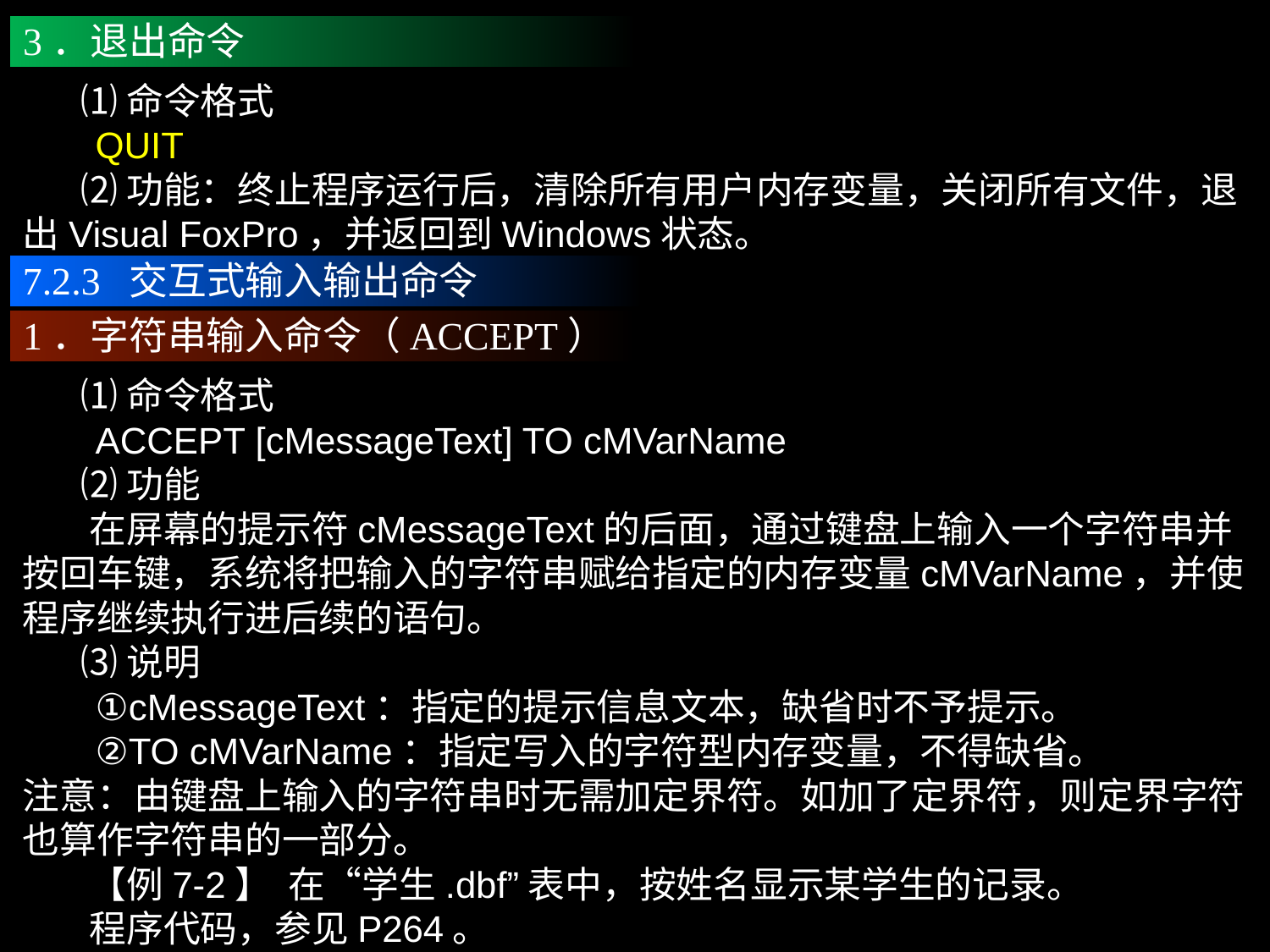

3．退出命令
       ⑴命令格式
       QUIT
       ⑵功能：终止程序运行后，清除所有用户内存变量，关闭所有文件，退出Visual FoxPro，并返回到Windows状态。
7.2.3  交互式输入输出命令
1．字符串输入命令（ACCEPT）
       ⑴命令格式
       ACCEPT [cMessageText] TO cMVarName
       ⑵功能
       在屏幕的提示符cMessageText的后面，通过键盘上输入一个字符串并按回车键，系统将把输入的字符串赋给指定的内存变量cMVarName，并使程序继续执行进后续的语句。
       ⑶说明
       ①cMessageText：指定的提示信息文本，缺省时不予提示。
       ②TO cMVarName：指定写入的字符型内存变量，不得缺省。
注意：由键盘上输入的字符串时无需加定界符。如加了定界符，则定界字符也算作字符串的一部分。
       【例7-2】  在“学生.dbf”表中，按姓名显示某学生的记录。
       程序代码，参见P264。